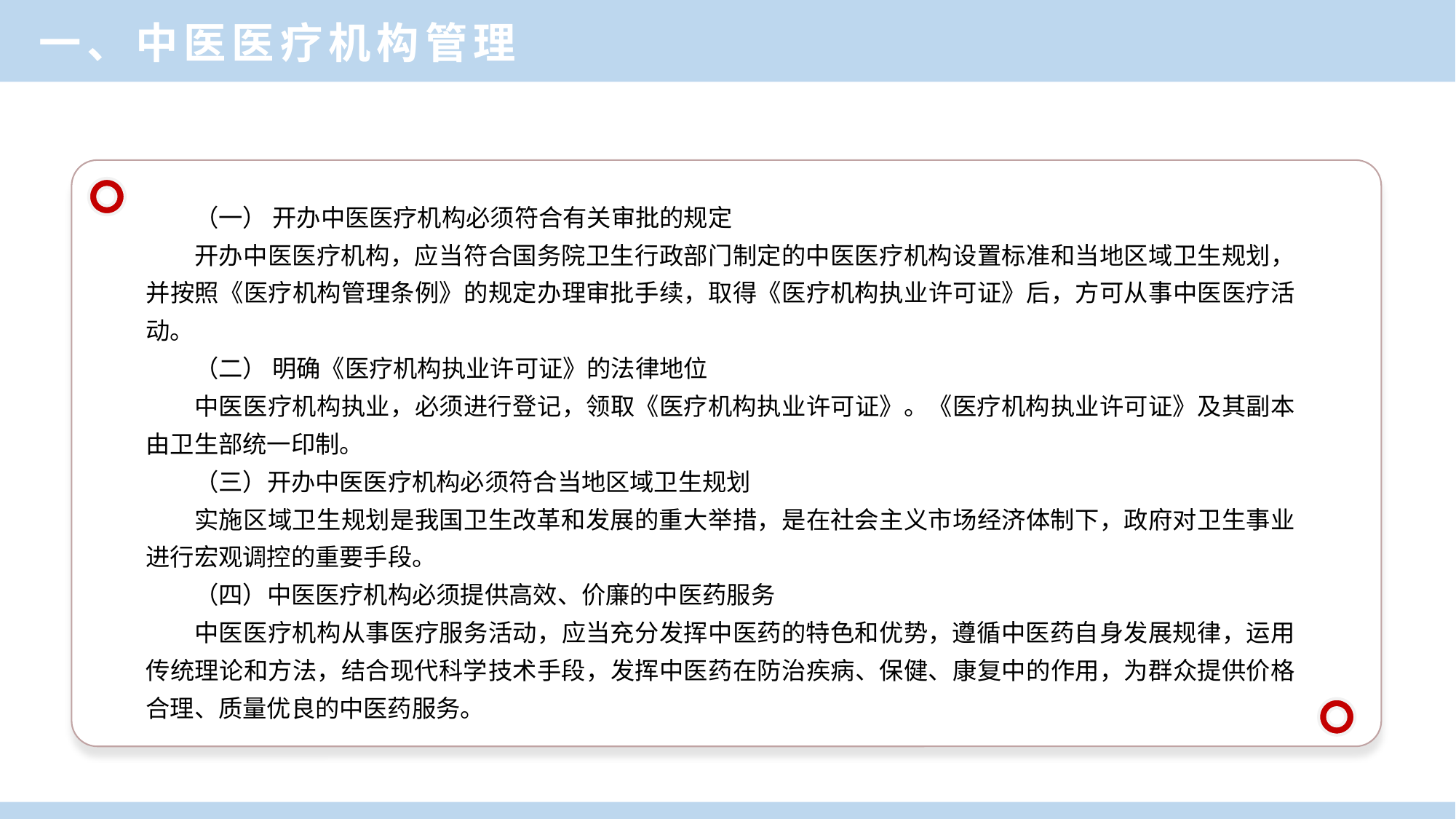

一、中医医疗机构管理

（一） 开办中医医疗机构必须符合有关审批的规定
开办中医医疗机构，应当符合国务院卫生行政部门制定的中医医疗机构设置标准和当地区域卫生规划，并按照《医疗机构管理条例》的规定办理审批手续，取得《医疗机构执业许可证》后，方可从事中医医疗活动。
（二） 明确《医疗机构执业许可证》的法律地位
中医医疗机构执业，必须进行登记，领取《医疗机构执业许可证》。《医疗机构执业许可证》及其副本由卫生部统一印制。
（三）开办中医医疗机构必须符合当地区域卫生规划
实施区域卫生规划是我国卫生改革和发展的重大举措，是在社会主义市场经济体制下，政府对卫生事业进行宏观调控的重要手段。
（四）中医医疗机构必须提供高效、价廉的中医药服务
中医医疗机构从事医疗服务活动，应当充分发挥中医药的特色和优势，遵循中医药自身发展规律，运用传统理论和方法，结合现代科学技术手段，发挥中医药在防治疾病、保健、康复中的作用，为群众提供价格合理、质量优良的中医药服务。